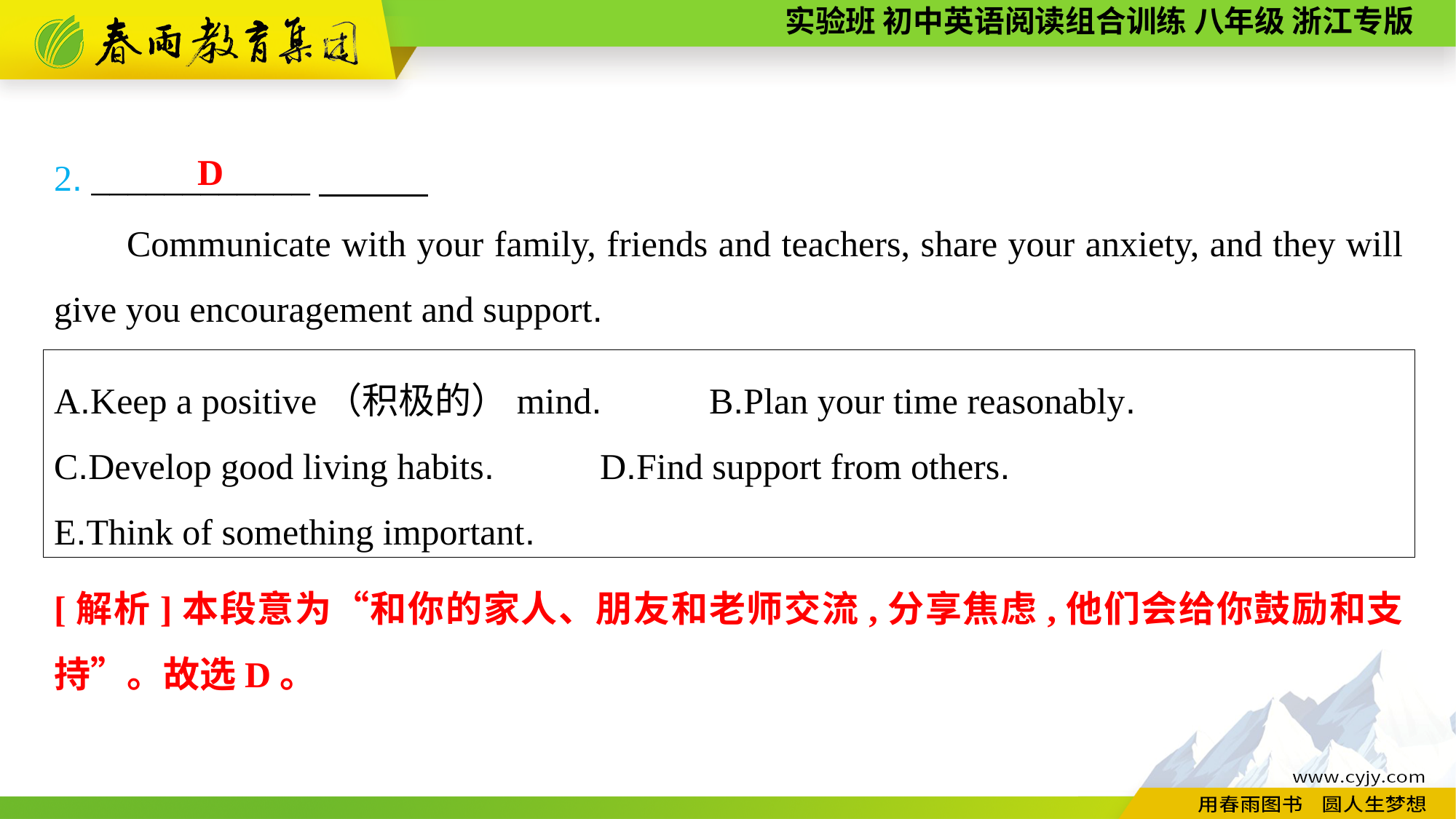

2. ____________
Communicate with your family, friends and teachers, share your anxiety, and they will give you encouragement and support.
D
A.Keep a positive（积极的）mind.	B.Plan your time reasonably.
C.Develop good living habits.	D.Find support from others.
E.Think of something important.
[解析]本段意为“和你的家人、朋友和老师交流,分享焦虑,他们会给你鼓励和支持”。故选D。